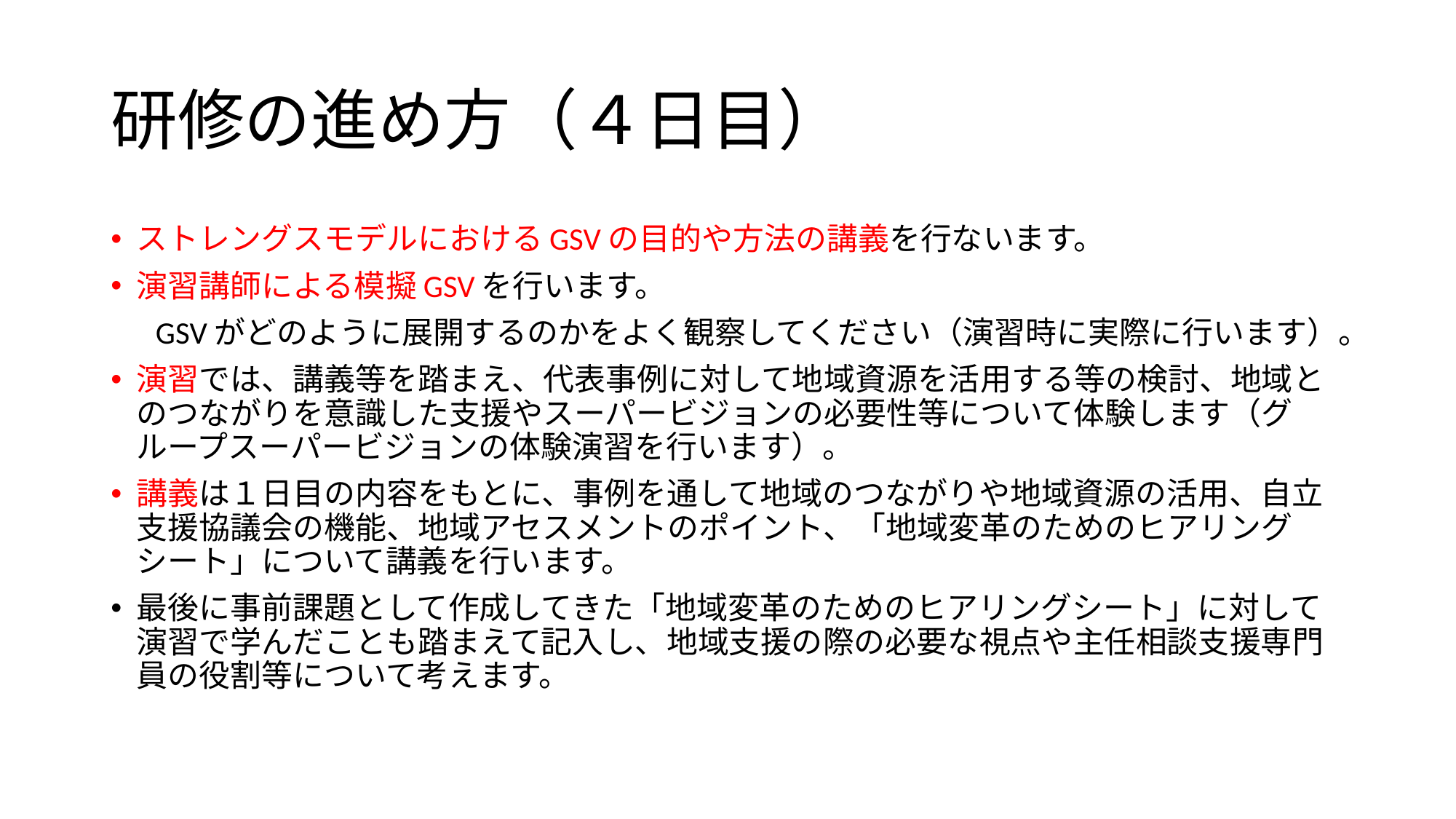

# 研修の進め方（４日目）
ストレングスモデルにおけるGSVの目的や方法の講義を行ないます。
演習講師による模擬GSVを行います。
　 GSVがどのように展開するのかをよく観察してください（演習時に実際に行います）。
演習では、講義等を踏まえ、代表事例に対して地域資源を活用する等の検討、地域とのつながりを意識した支援やスーパービジョンの必要性等について体験します（グループスーパービジョンの体験演習を行います）。
講義は１日目の内容をもとに、事例を通して地域のつながりや地域資源の活用、自立支援協議会の機能、地域アセスメントのポイント、「地域変革のためのヒアリングシート」について講義を行います。
最後に事前課題として作成してきた「地域変革のためのヒアリングシート」に対して演習で学んだことも踏まえて記入し、地域支援の際の必要な視点や主任相談支援専門員の役割等について考えます。